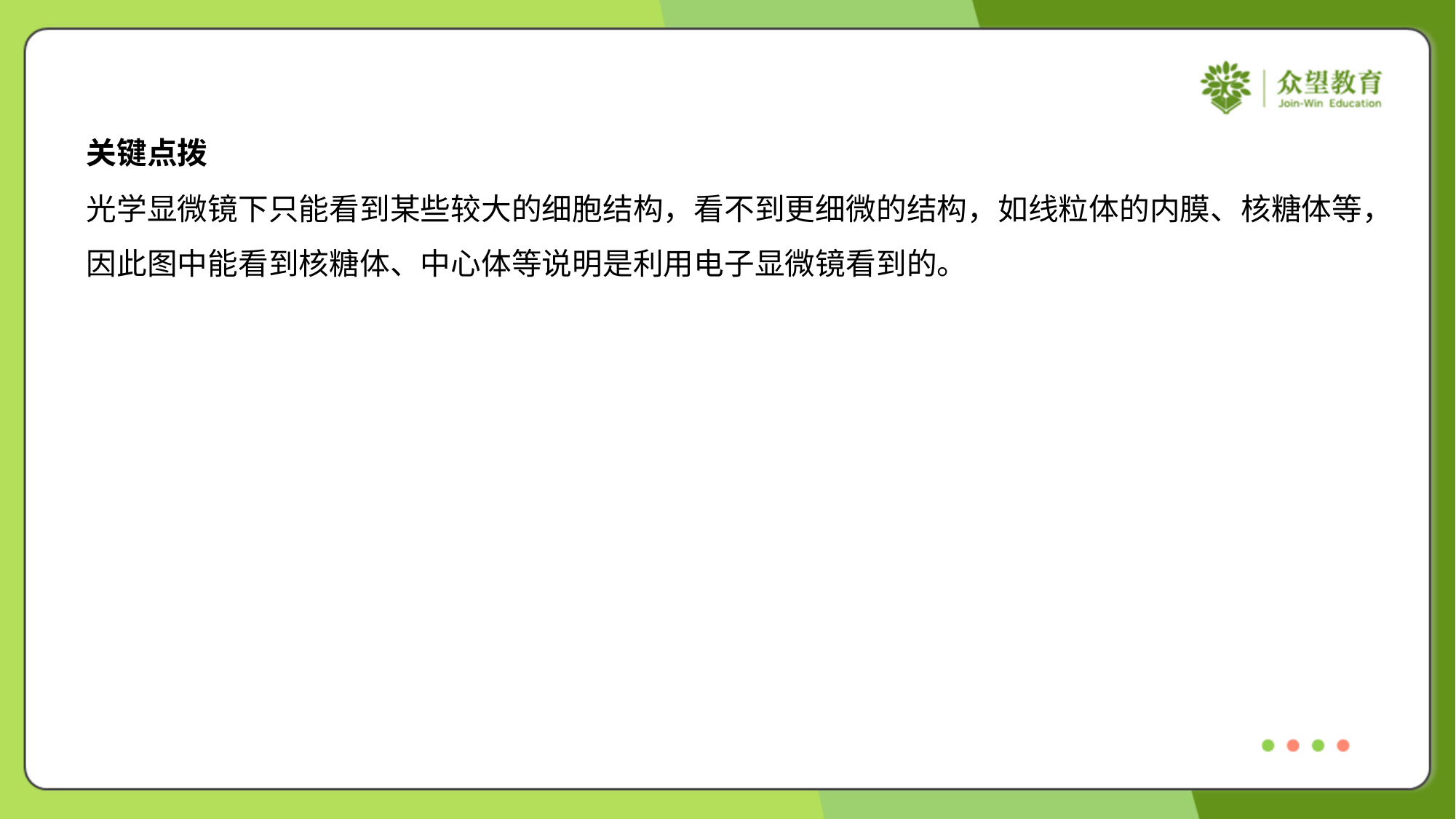

关键点拨
光学显微镜下只能看到某些较大的细胞结构，看不到更细微的结构，如线粒体的内膜、核糖体等，
因此图中能看到核糖体、中心体等说明是利用电子显微镜看到的。